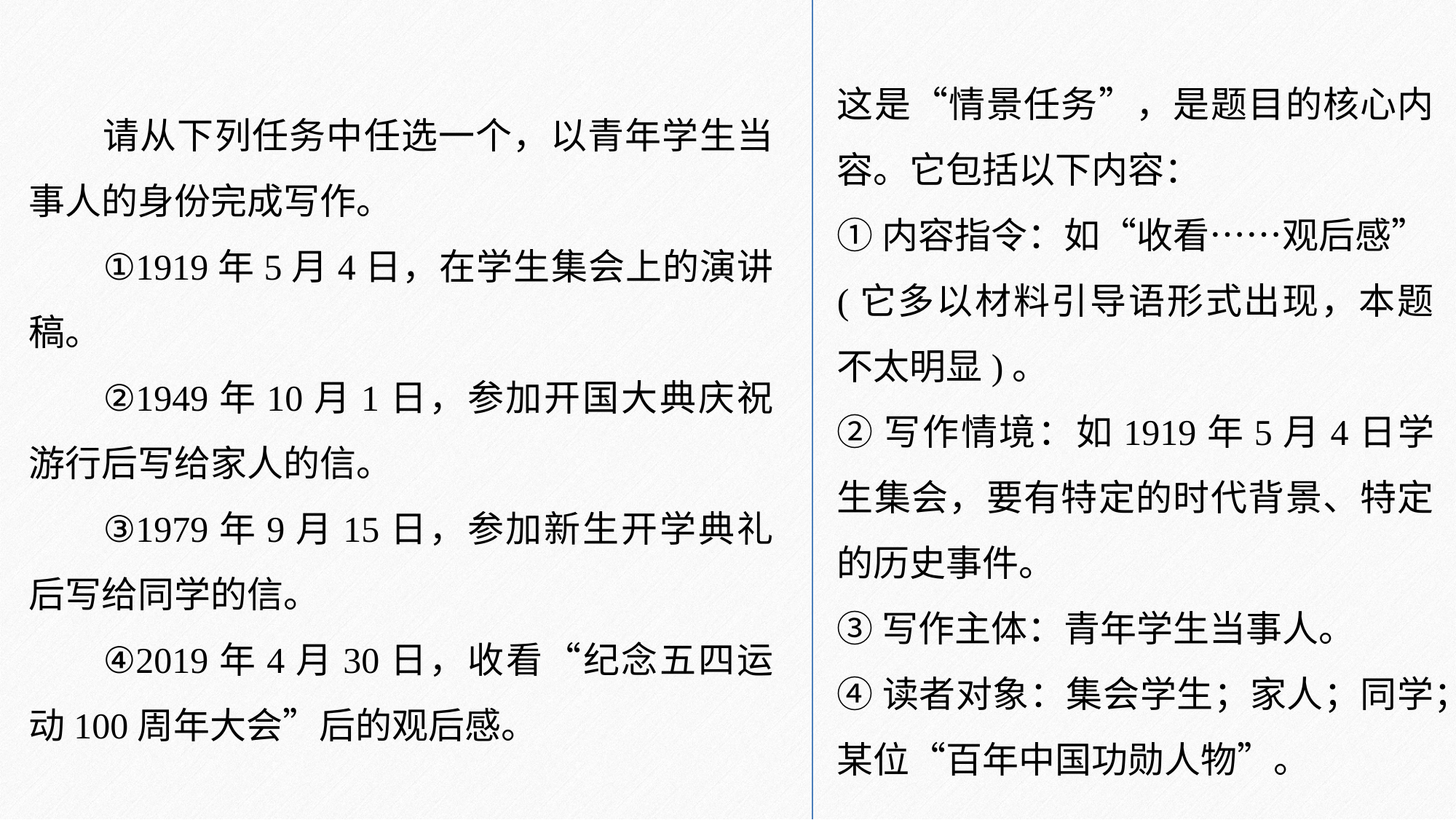

这是“情景任务”，是题目的核心内容。它包括以下内容：
①内容指令：如“收看……观后感”(它多以材料引导语形式出现，本题不太明显)。
②写作情境：如1919年5月4日学生集会，要有特定的时代背景、特定的历史事件。
③写作主体：青年学生当事人。
④读者对象：集会学生；家人；同学；某位“百年中国功勋人物”。
请从下列任务中任选一个，以青年学生当事人的身份完成写作。
①1919年5月4日，在学生集会上的演讲稿。
②1949年10月1日，参加开国大典庆祝游行后写给家人的信。
③1979年9月15日，参加新生开学典礼后写给同学的信。
④2019年4月30日，收看“纪念五四运动100周年大会”后的观后感。